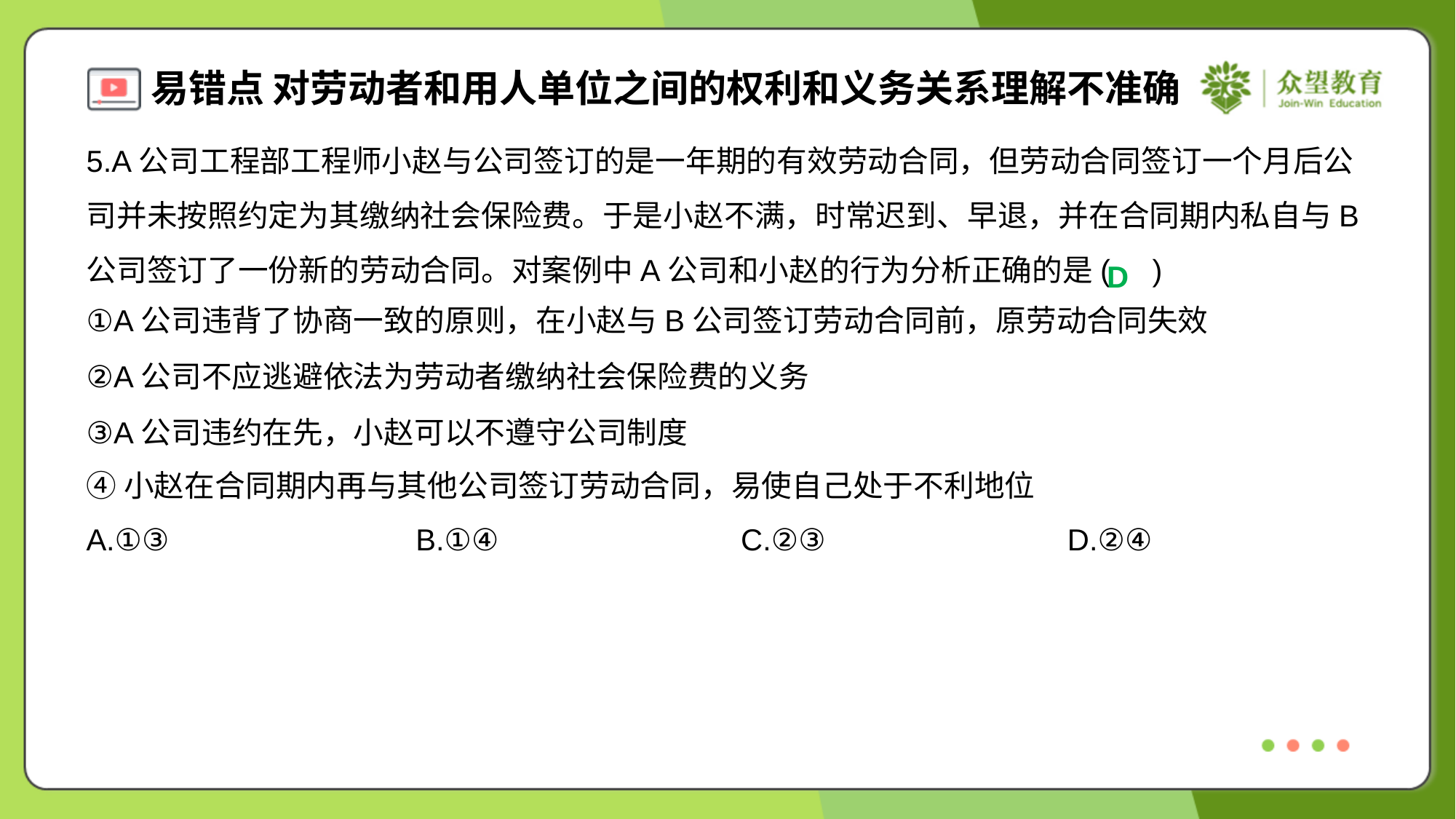

5.A公司工程部工程师小赵与公司签订的是一年期的有效劳动合同，但劳动合同签订一个月后公司并未按照约定为其缴纳社会保险费。于是小赵不满，时常迟到、早退，并在合同期内私自与B公司签订了一份新的劳动合同。对案例中A公司和小赵的行为分析正确的是(     )
D
①A公司违背了协商一致的原则，在小赵与B公司签订劳动合同前，原劳动合同失效
②A公司不应逃避依法为劳动者缴纳社会保险费的义务
③A公司违约在先，小赵可以不遵守公司制度
④小赵在合同期内再与其他公司签订劳动合同，易使自己处于不利地位
A.①③	B.①④	C.②③	D.②④